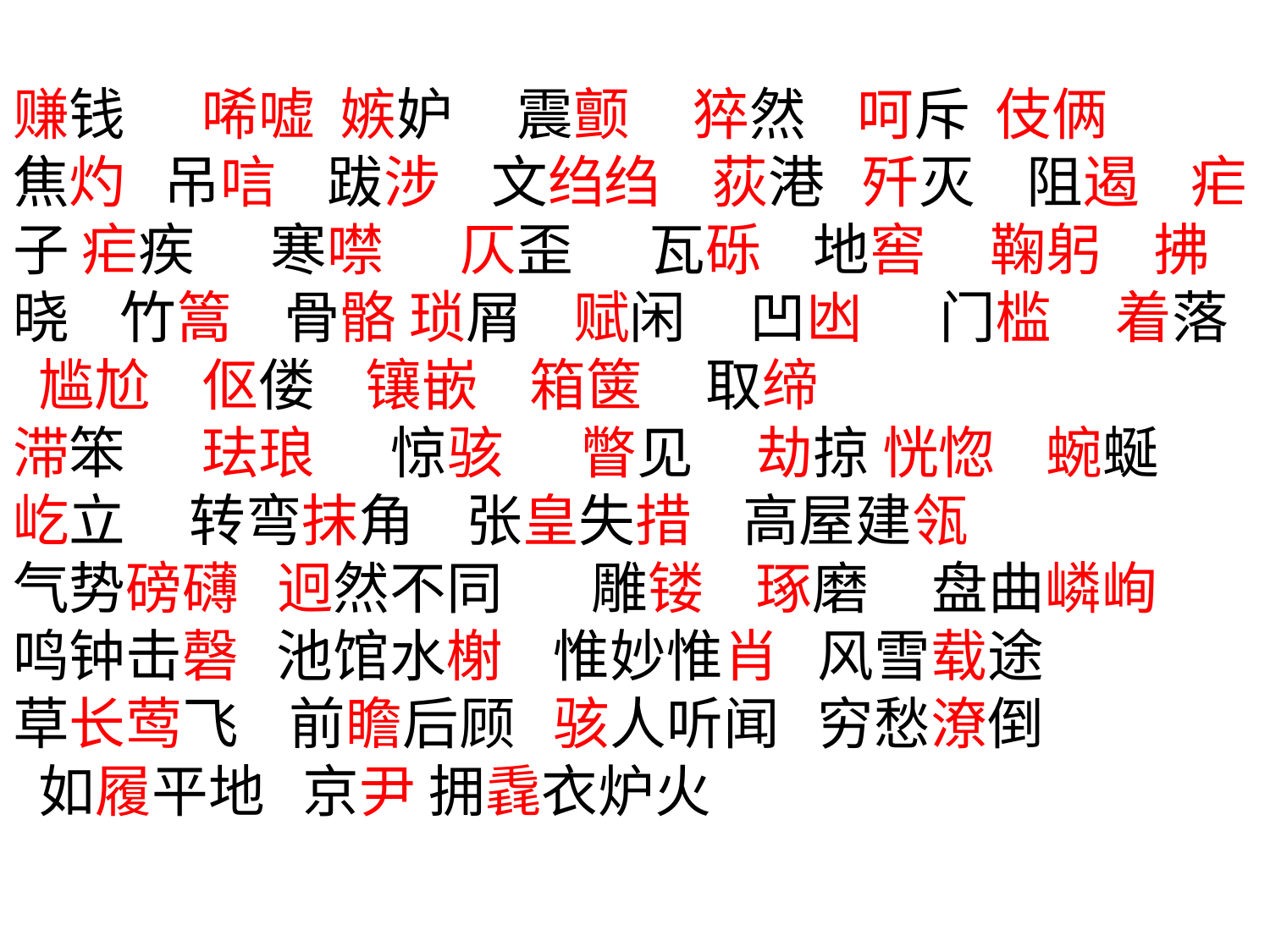

赚钱      唏嘘  嫉妒     震颤     猝然    呵斥  伎俩
焦灼   吊唁    跋涉    文绉绉    荻港   歼灭    阻遏    疟子 疟疾      寒噤      仄歪      瓦砾    地窖     鞠躬    拂晓    竹篙    骨骼 琐屑    赋闲     凹凼      门槛     着落     尴尬    伛偻    镶嵌    箱箧     取缔
滞笨      珐琅      惊骇      瞥见     劫掠 恍惚    蜿蜒    屹立     转弯抹角    张皇失措    高屋建瓴
气势磅礴   迥然不同       雕镂    琢磨     盘曲嶙峋     鸣钟击磬   池馆水榭    惟妙惟肖   风雪载途
草长莺飞    前瞻后顾   骇人听闻   穷愁潦倒
 如履平地   京尹 拥毳衣炉火